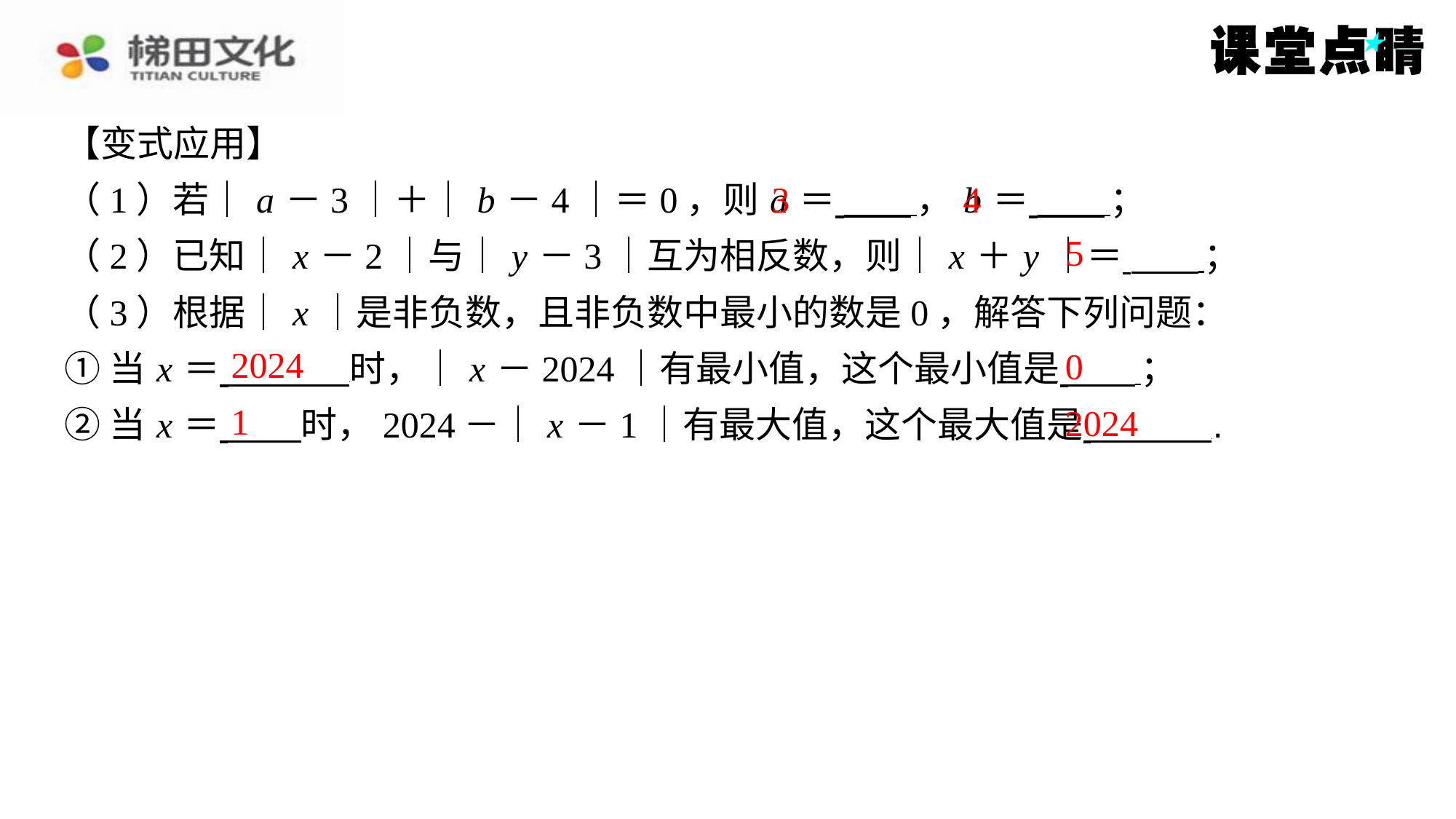

【变式应用】
（1）若｜ a －3｜＋｜ b －4｜＝0，则 a ＝            ⁠， b ＝            ⁠；
（2）已知｜ x －2｜与｜ y －3｜互为相反数，则｜ x ＋ y ｜＝            ⁠；
（3）根据｜ x ｜是非负数，且非负数中最小的数是0，解答下列问题：
①当 x ＝                    时，｜ x －2024｜有最小值，这个最小值是            ⁠；
②当 x ＝            时，2024－｜ x －1｜有最大值，这个最大值是                    ⁠.
4
3
5
2024
0
1
2024